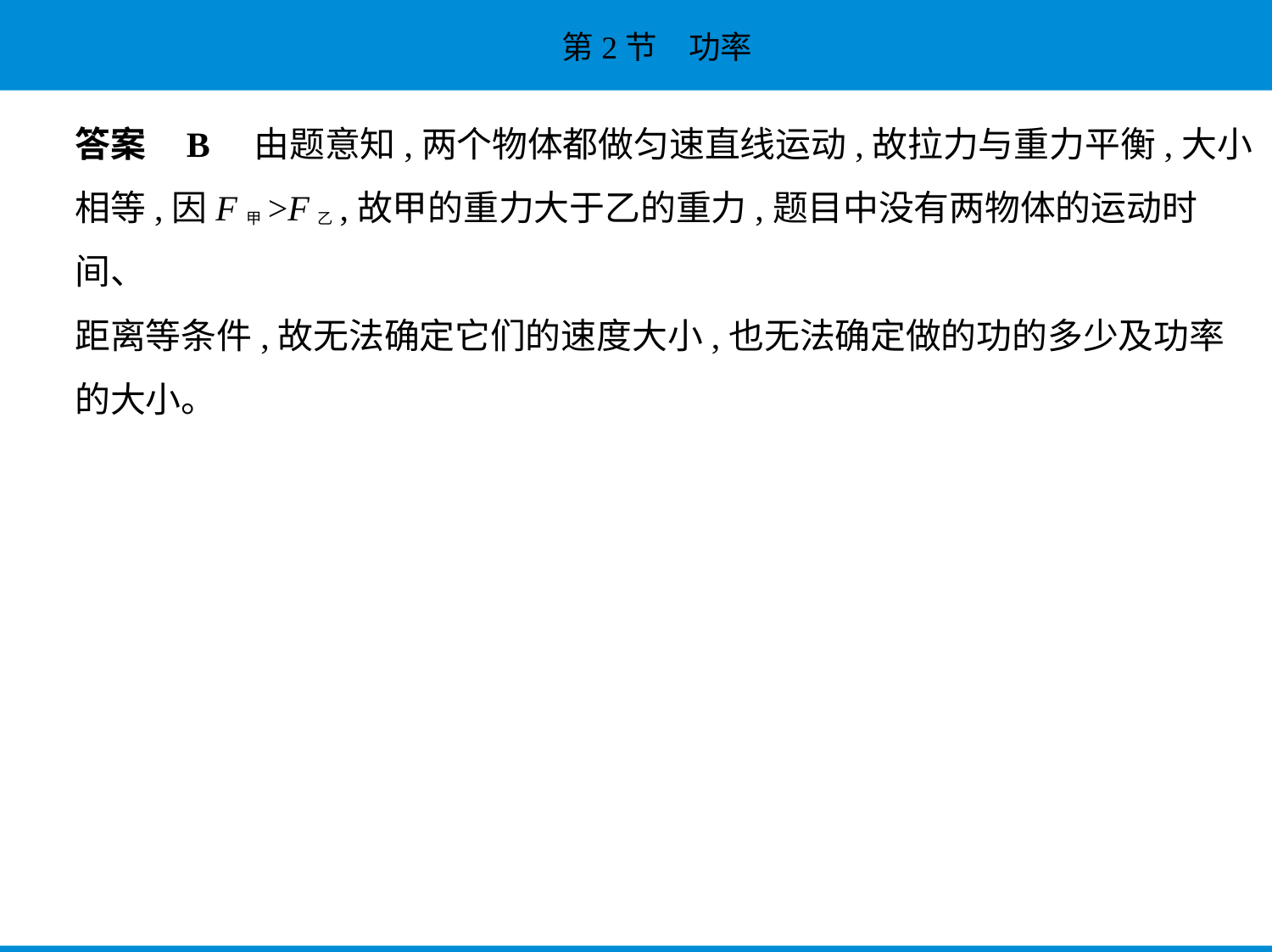

答案    B　由题意知,两个物体都做匀速直线运动,故拉力与重力平衡,大小
相等,因F甲>F乙,故甲的重力大于乙的重力,题目中没有两物体的运动时间、
距离等条件,故无法确定它们的速度大小,也无法确定做的功的多少及功率
的大小。